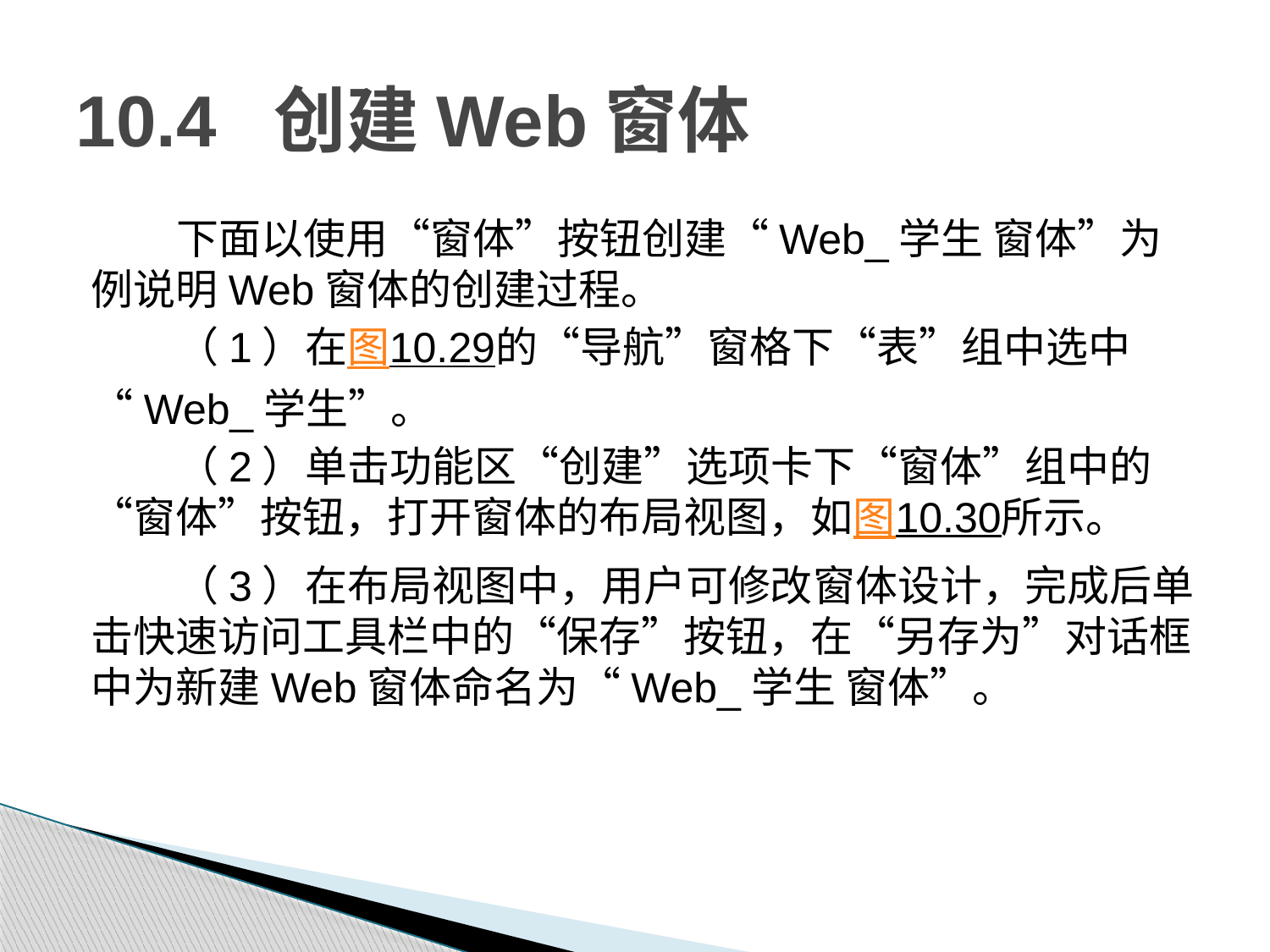

# 10.4  创建Web窗体
下面以使用“窗体”按钮创建“Web_学生 窗体”为例说明Web窗体的创建过程。
（1）在图10.29的“导航”窗格下“表”组中选中“Web_学生”。
（2）单击功能区“创建”选项卡下“窗体”组中的“窗体”按钮，打开窗体的布局视图，如图10.30所示。
（3）在布局视图中，用户可修改窗体设计，完成后单击快速访问工具栏中的“保存”按钮，在“另存为”对话框中为新建Web窗体命名为“Web_学生 窗体”。